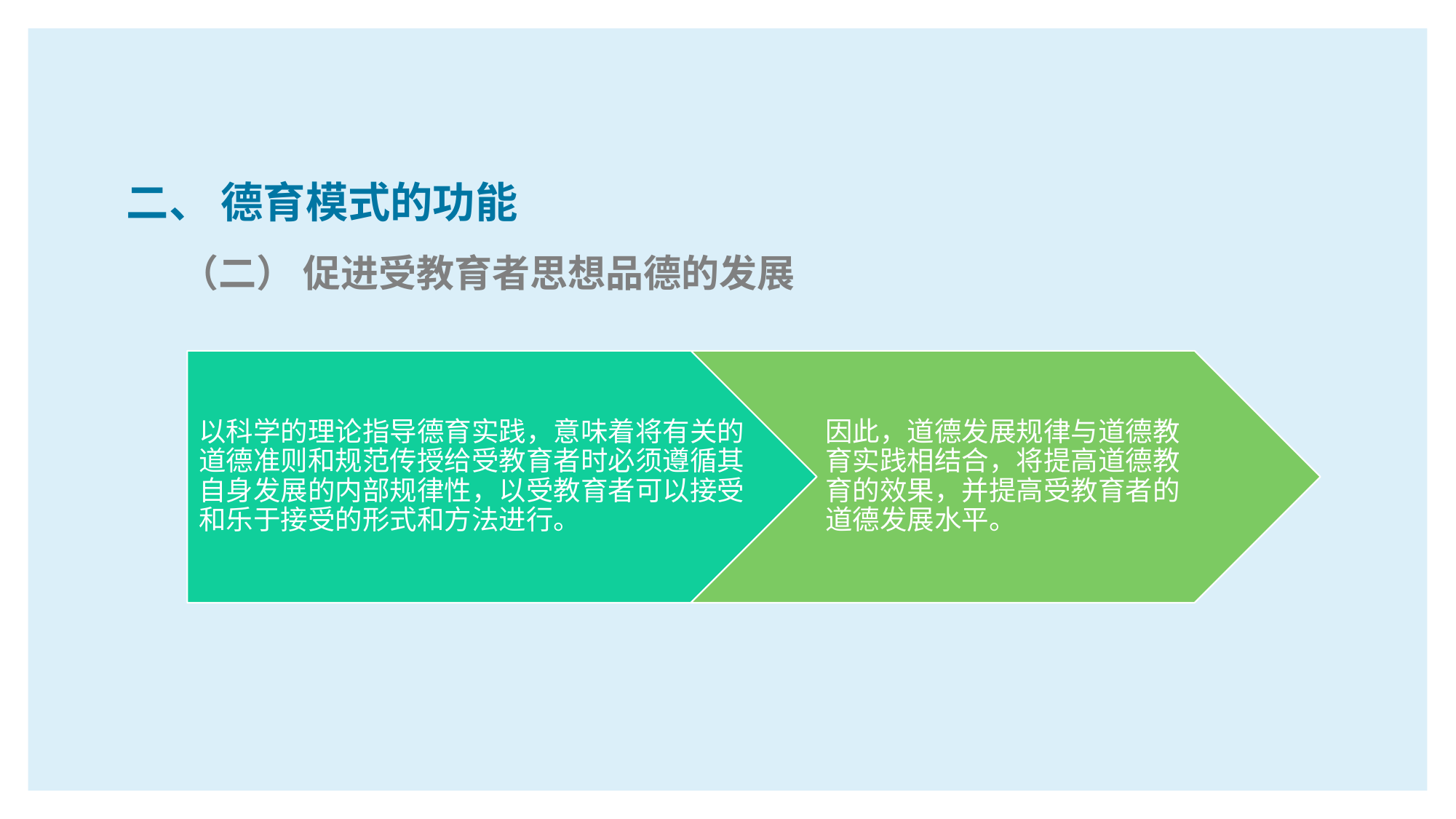

二、 德育模式的功能
（二） 促进受教育者思想品德的发展
以科学的理论指导德育实践，意味着将有关的道德准则和规范传授给受教育者时必须遵循其自身发展的内部规律性，以受教育者可以接受和乐于接受的形式和方法进行。
因此，道德发展规律与道德教育实践相结合，将提高道德教育的效果，并提高受教育者的道德发展水平。